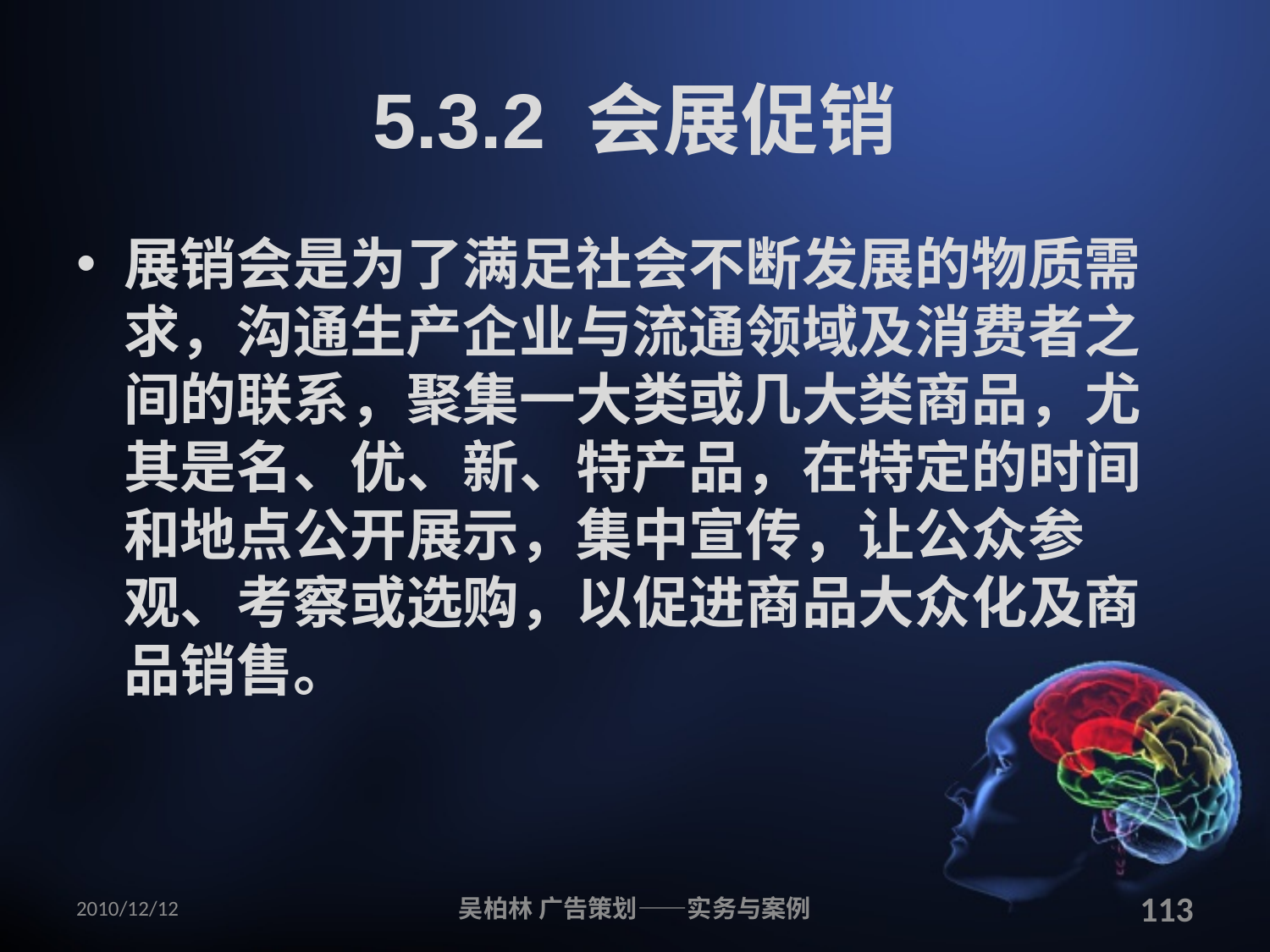

# 5.3.2 会展促销
展销会是为了满足社会不断发展的物质需求，沟通生产企业与流通领域及消费者之间的联系，聚集一大类或几大类商品，尤其是名、优、新、特产品，在特定的时间和地点公开展示，集中宣传，让公众参观、考察或选购，以促进商品大众化及商品销售。
2010/12/12
吴柏林 广告策划——实务与案例
113